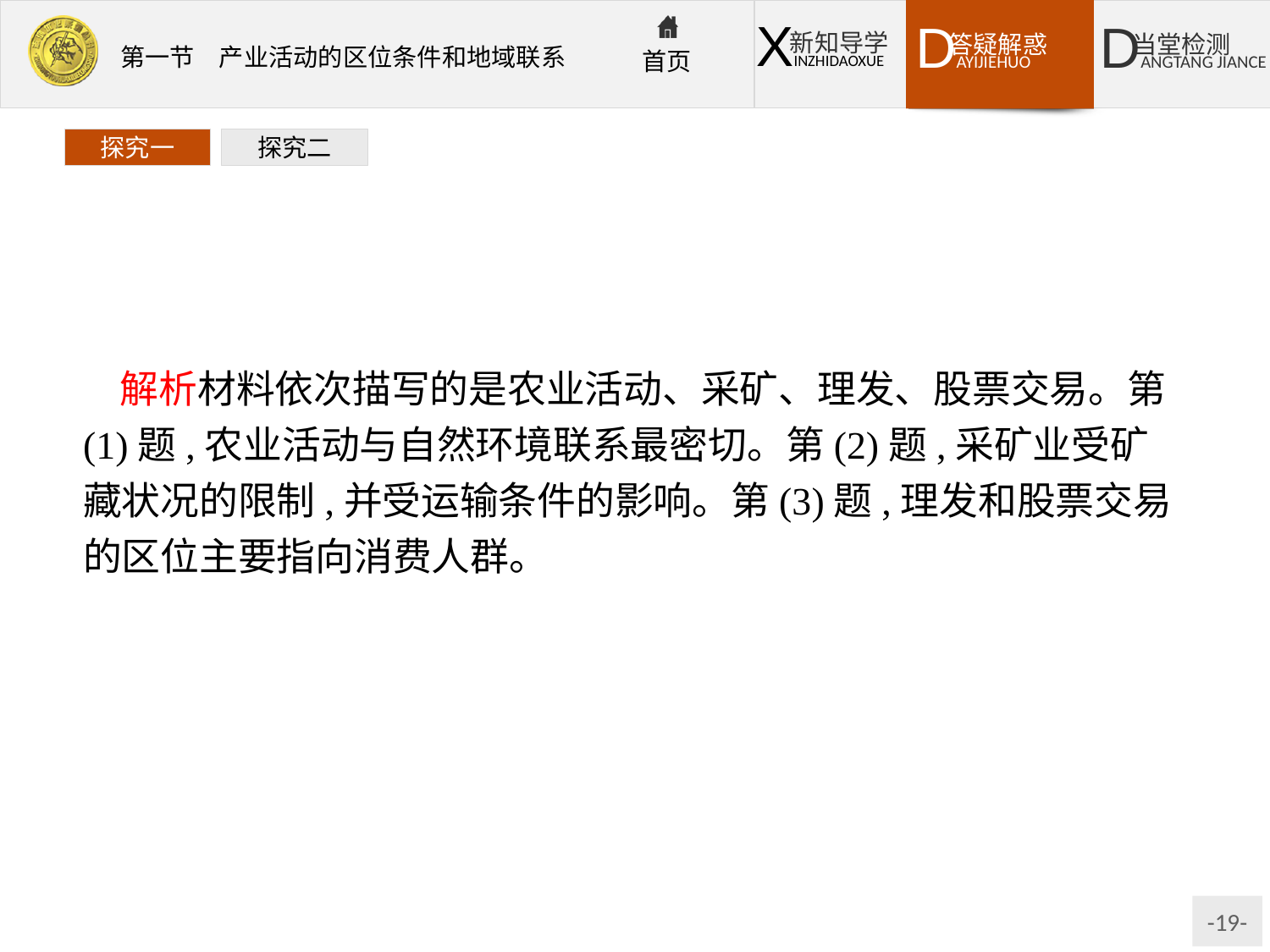

探究一
探究二
解析材料依次描写的是农业活动、采矿、理发、股票交易。第(1)题,农业活动与自然环境联系最密切。第(2)题,采矿业受矿藏状况的限制,并受运输条件的影响。第(3)题,理发和股票交易的区位主要指向消费人群。
答案(1)A　(2)D　(3)C